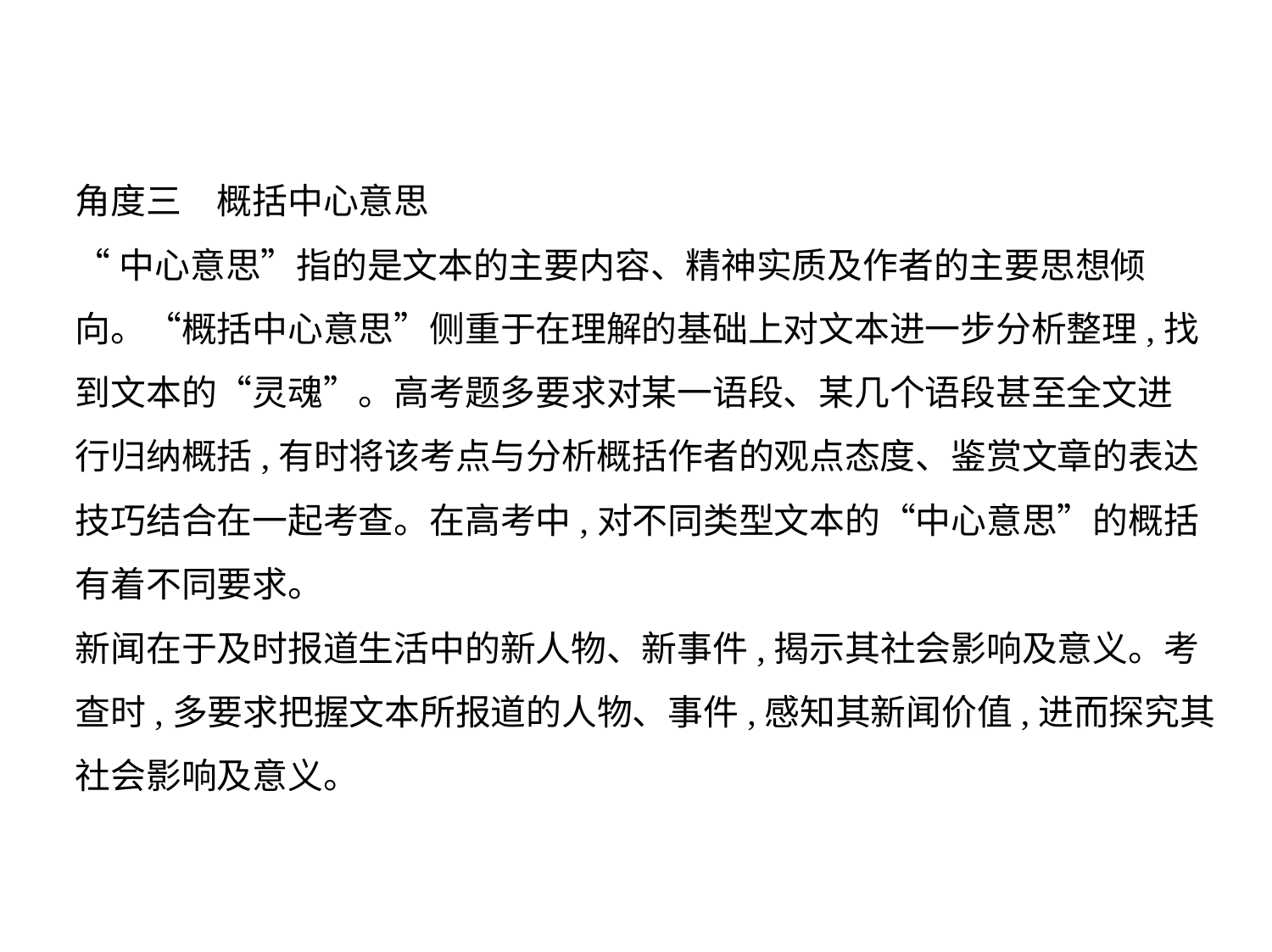

角度三　概括中心意思
“中心意思”指的是文本的主要内容、精神实质及作者的主要思想倾
向。“概括中心意思”侧重于在理解的基础上对文本进一步分析整理,找
到文本的“灵魂”。高考题多要求对某一语段、某几个语段甚至全文进
行归纳概括,有时将该考点与分析概括作者的观点态度、鉴赏文章的表达
技巧结合在一起考查。在高考中,对不同类型文本的“中心意思”的概括
有着不同要求。
新闻在于及时报道生活中的新人物、新事件,揭示其社会影响及意义。考
查时,多要求把握文本所报道的人物、事件,感知其新闻价值,进而探究其
社会影响及意义。